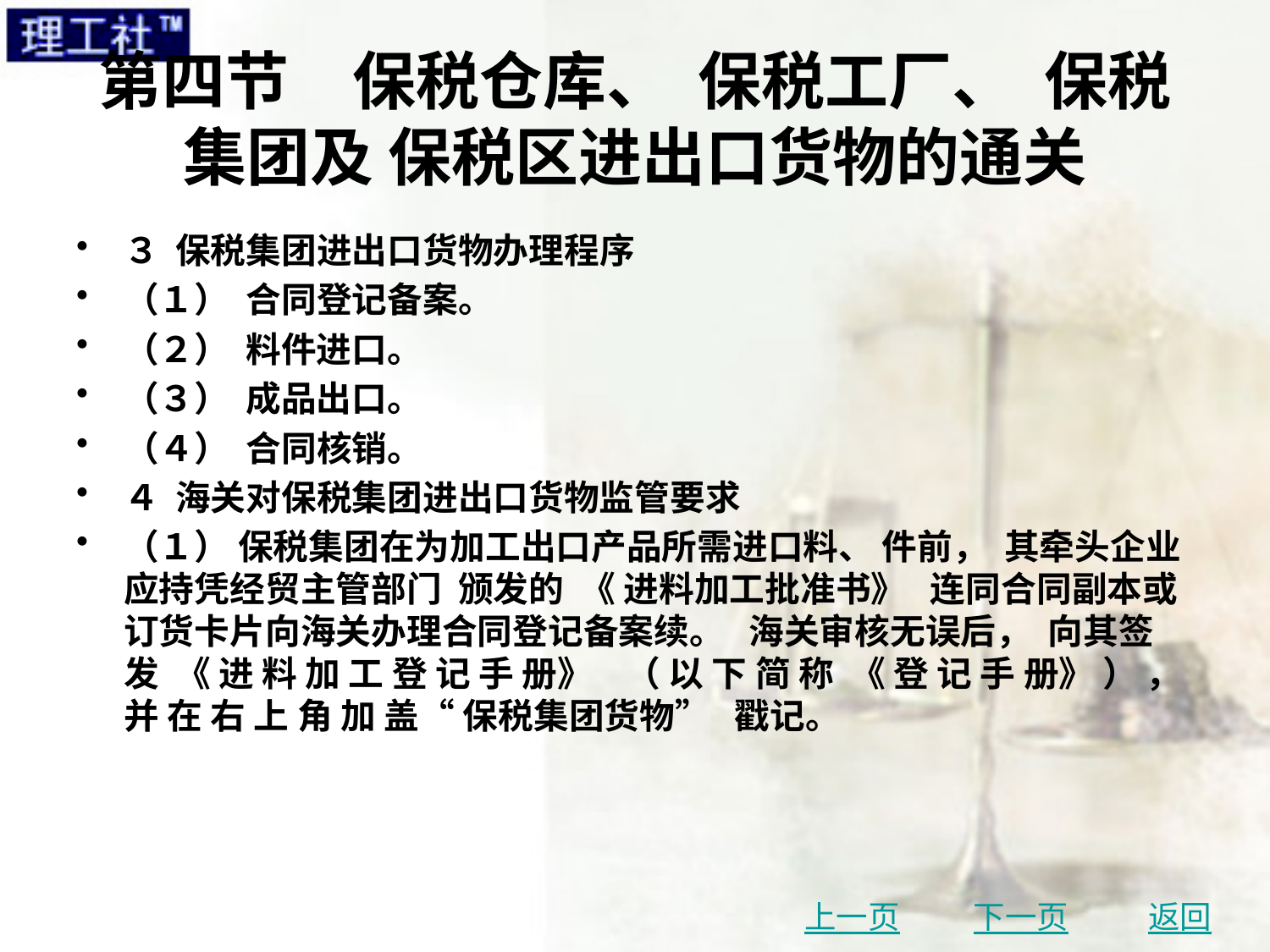

# 第四节　保税仓库、  保税工厂、  保税集团及 保税区进出口货物的通关
３  保税集团进出口货物办理程序
（１）  合同登记备案。
（２）  料件进口。
（３）  成品出口。
（４）  合同核销。
４  海关对保税集团进出口货物监管要求
（１） 保税集团在为加工出口产品所需进口料、 件前，  其牵头企业应持凭经贸主管部门  颁发的  《 进料加工批准书》   连同合同副本或订货卡片向海关办理合同登记备案续。   海关审核无误后，  向其签 发  《 进 料 加 工 登 记 手 册》    （ 以 下 简 称  《 登 记 手 册》 ） ，  并 在 右 上 角 加 盖“ 保税集团货物”   戳记。

上一页
下一页
返回